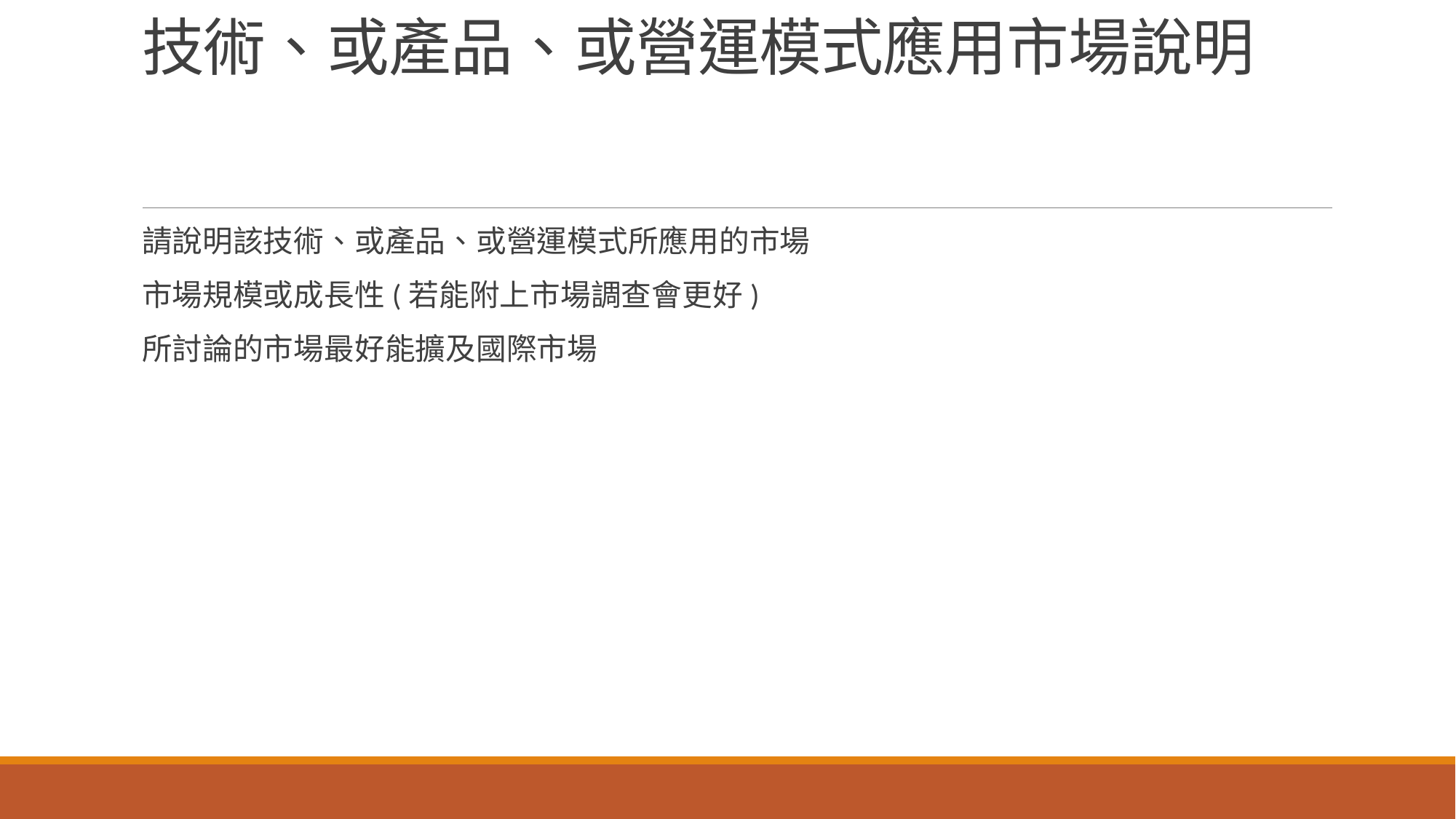

# 技術、或產品、或營運模式應用市場說明
請說明該技術、或產品、或營運模式所應用的市場
市場規模或成長性(若能附上市場調查會更好)
所討論的市場最好能擴及國際市場